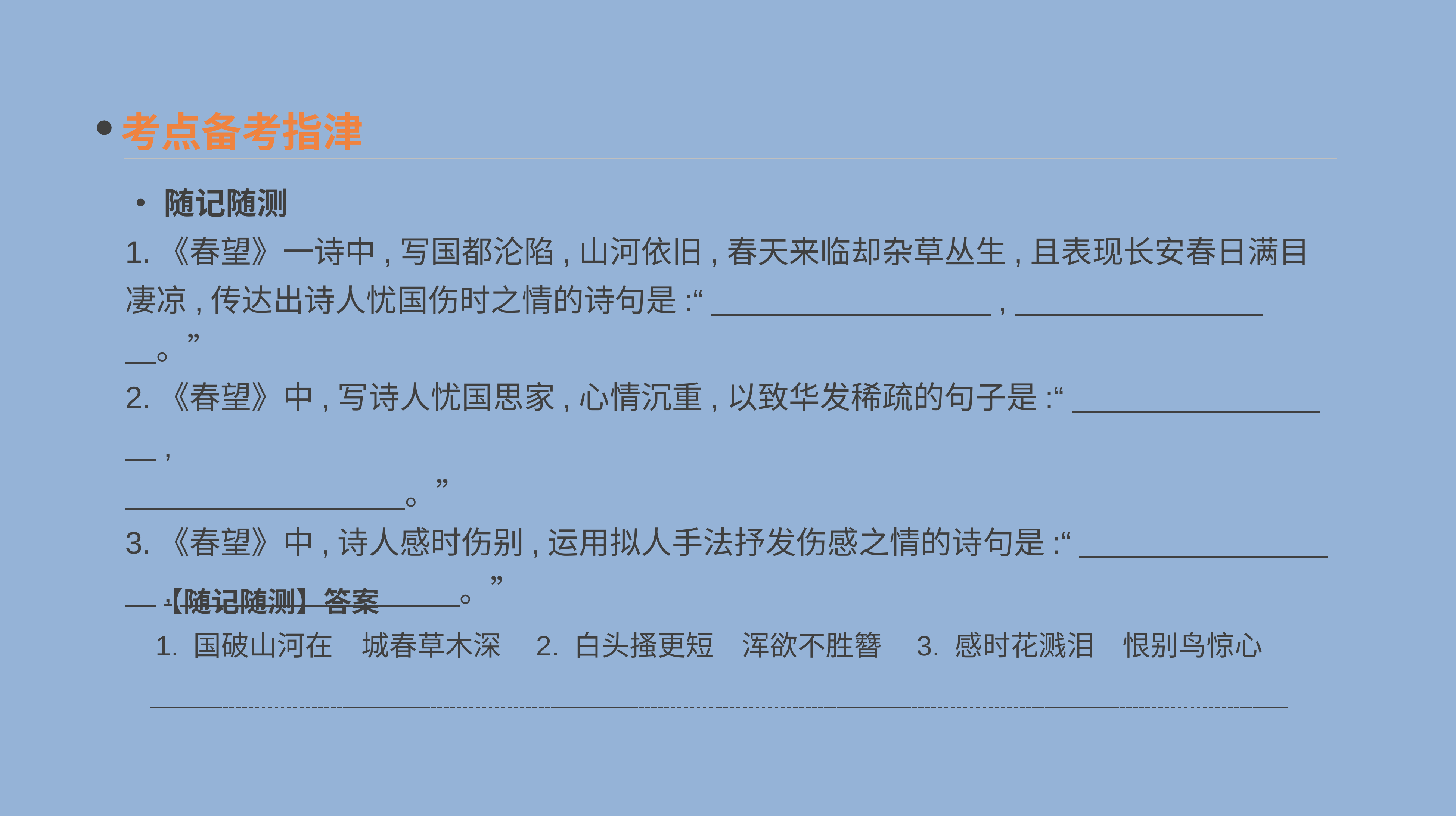

考点备考指津

•随记随测
1.《春望》一诗中,写国都沦陷,山河依旧,春天来临却杂草丛生,且表现长安春日满目凄凉,传达出诗人忧国伤时之情的诗句是:“　　　　　　　　　,　　　　　　　　　。”
2.《春望》中,写诗人忧国思家,心情沉重,以致华发稀疏的句子是:“　　　　　　　　　,
　　　　　　　　　。”
3.《春望》中,诗人感时伤别,运用拟人手法抒发伤感之情的诗句是:“　　　　　　　　　,　　　　　　　　　。”
【随记随测】答案
1. 国破山河在　城春草木深　2. 白头搔更短　浑欲不胜簪　3. 感时花溅泪　恨别鸟惊心